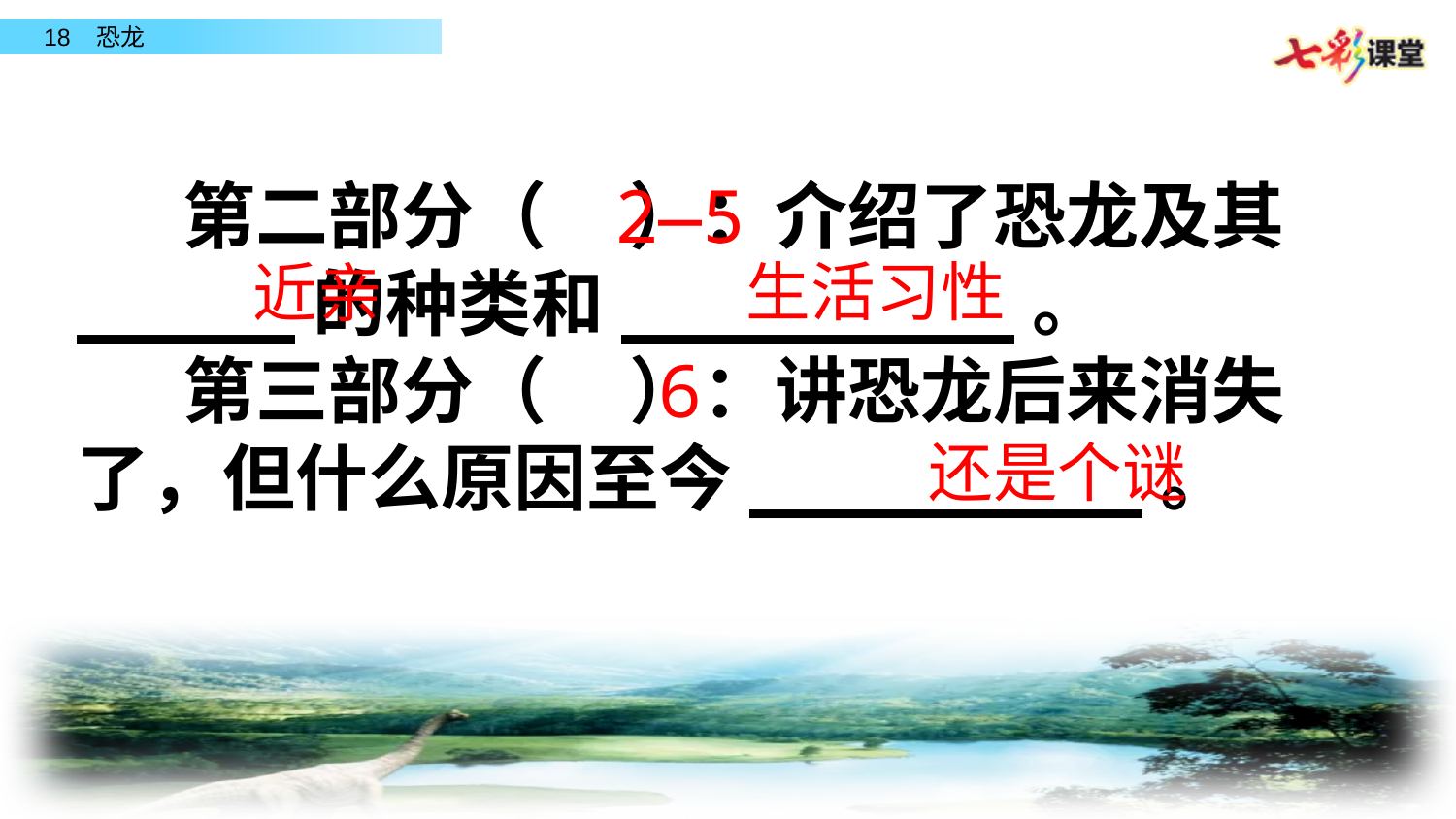

第二部分（     ）：介绍了恐龙及其_____的种类和_________。
　  第三部分（     ）：讲恐龙后来消失了，但什么原因至今_________。
2—5
生活习性
近亲
6

还是个谜